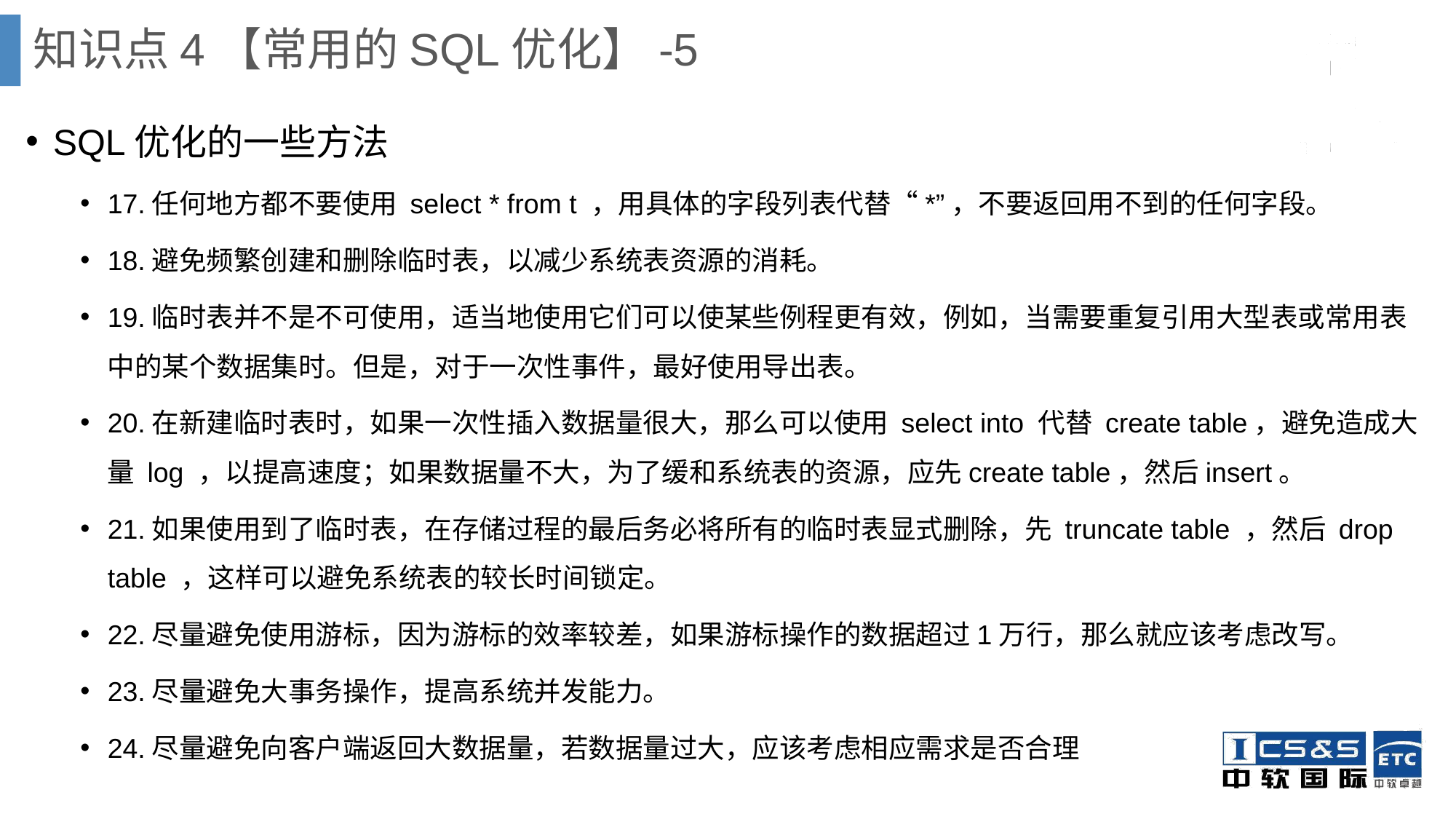

知识点4【常用的SQL优化】-5
SQL优化的一些方法
17.任何地方都不要使用 select * from t ，用具体的字段列表代替“*”，不要返回用不到的任何字段。
18.避免频繁创建和删除临时表，以减少系统表资源的消耗。
19.临时表并不是不可使用，适当地使用它们可以使某些例程更有效，例如，当需要重复引用大型表或常用表中的某个数据集时。但是，对于一次性事件，最好使用导出表。
20.在新建临时表时，如果一次性插入数据量很大，那么可以使用 select into 代替 create table，避免造成大量 log ，以提高速度；如果数据量不大，为了缓和系统表的资源，应先create table，然后insert。
21.如果使用到了临时表，在存储过程的最后务必将所有的临时表显式删除，先 truncate table ，然后 drop table ，这样可以避免系统表的较长时间锁定。
22.尽量避免使用游标，因为游标的效率较差，如果游标操作的数据超过1万行，那么就应该考虑改写。
23.尽量避免大事务操作，提高系统并发能力。
24.尽量避免向客户端返回大数据量，若数据量过大，应该考虑相应需求是否合理